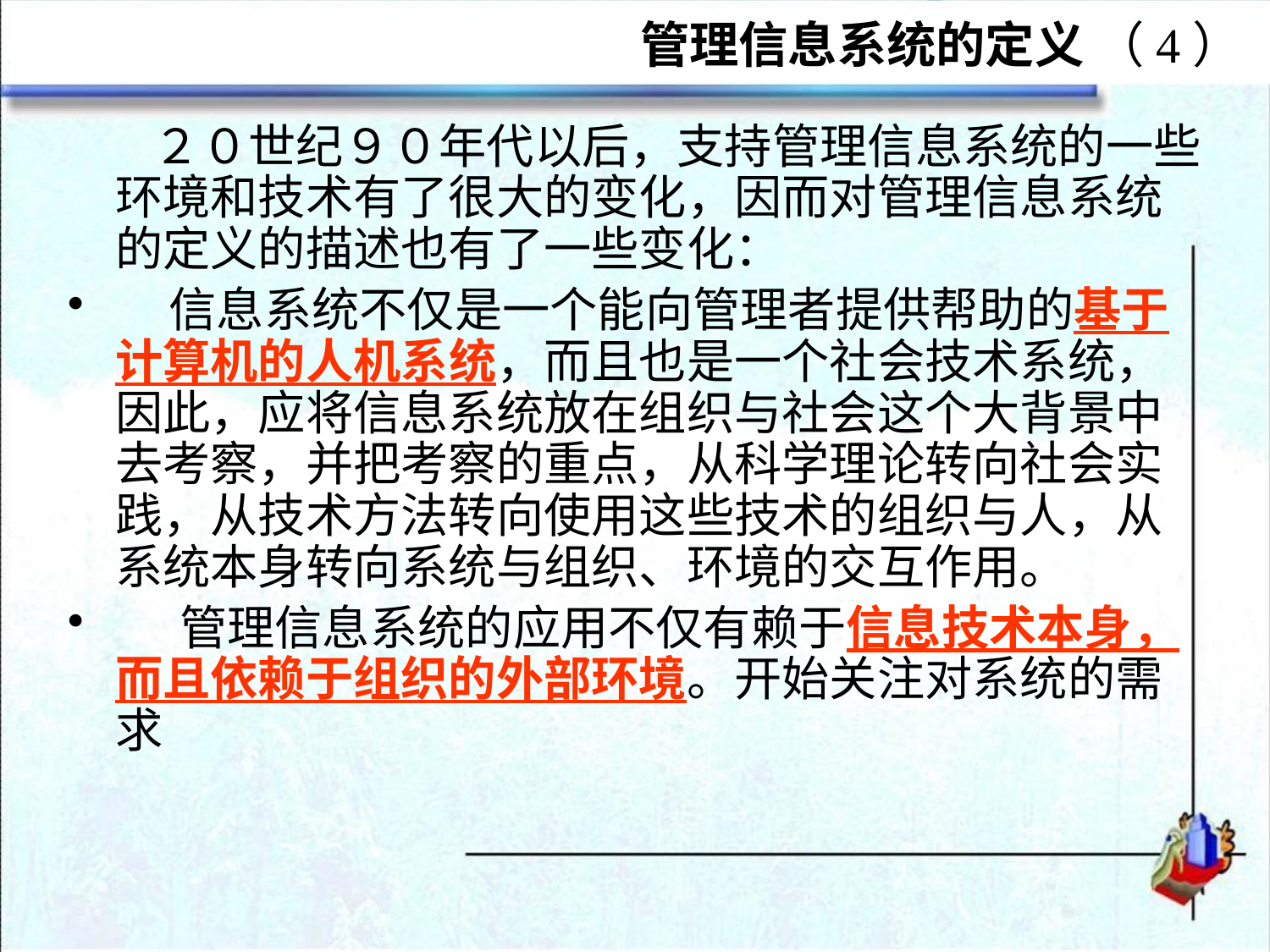

# 管理信息系统的定义 （4）
       ２０世纪９０年代以后，支持管理信息系统的一些环境和技术有了很大的变化，因而对管理信息系统的定义的描述也有了一些变化：
    信息系统不仅是一个能向管理者提供帮助的基于计算机的人机系统，而且也是一个社会技术系统，因此，应将信息系统放在组织与社会这个大背景中去考察，并把考察的重点，从科学理论转向社会实践，从技术方法转向使用这些技术的组织与人，从系统本身转向系统与组织、环境的交互作用。
     管理信息系统的应用不仅有赖于信息技术本身，而且依赖于组织的外部环境。开始关注对系统的需求